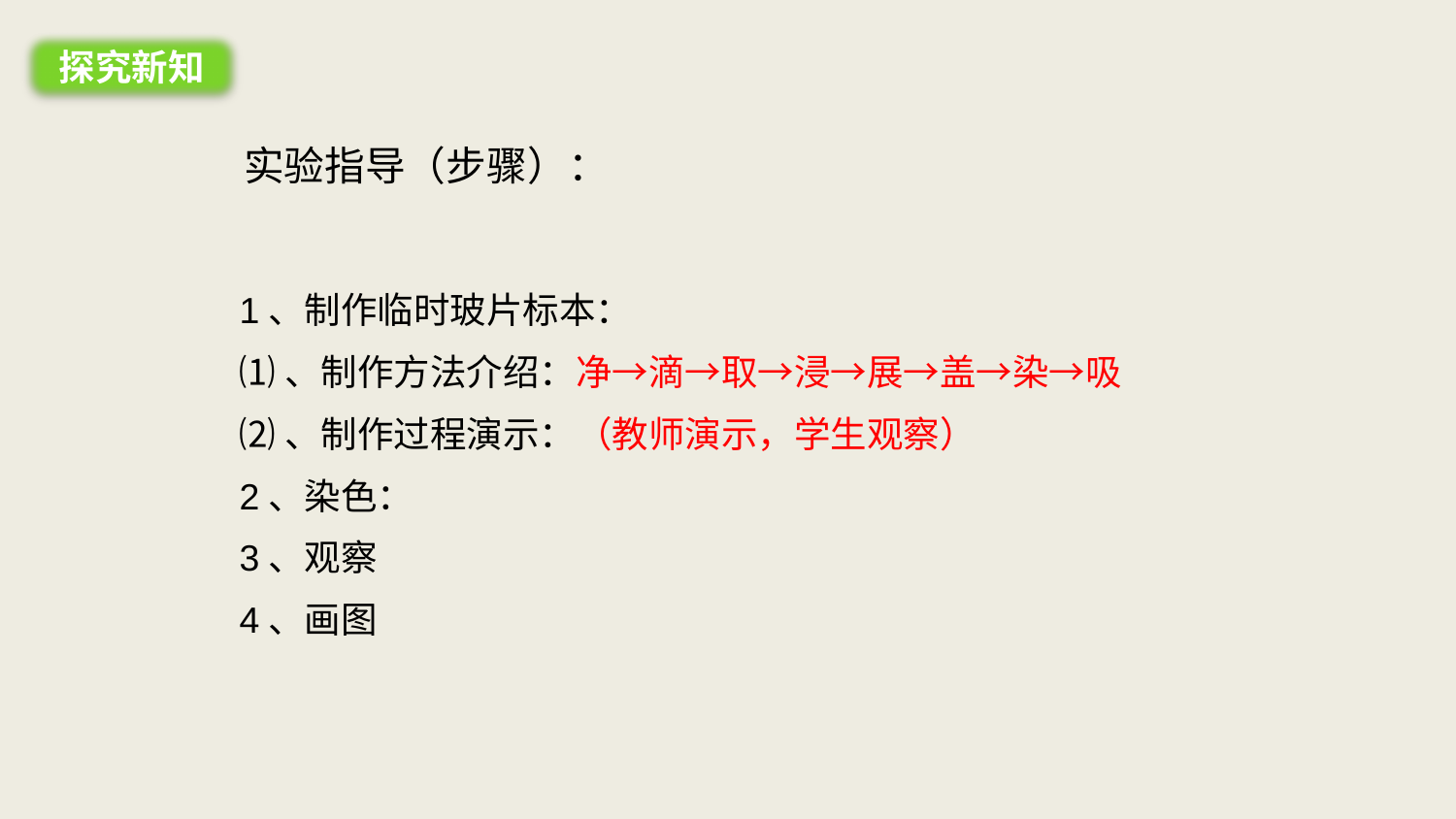

探究新知
实验指导（步骤）：
1、制作临时玻片标本：
⑴、制作方法介绍：净→滴→取→浸→展→盖→染→吸
⑵、制作过程演示：（教师演示，学生观察）
2、染色：
3、观察
4、画图